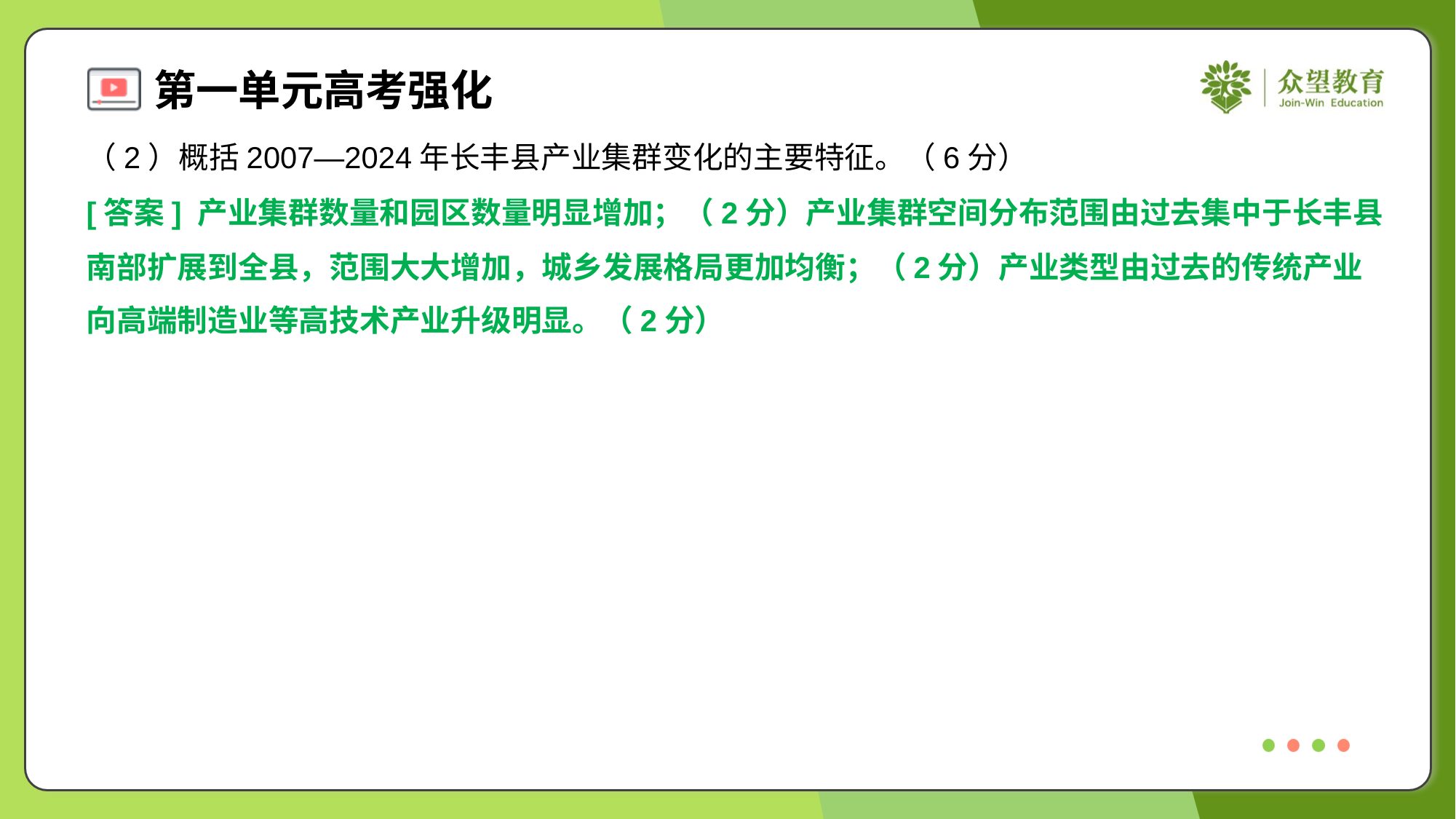

（2）概括2007—2024年长丰县产业集群变化的主要特征。（6分）
[答案] 产业集群数量和园区数量明显增加；（2分）产业集群空间分布范围由过去集中于长丰县
南部扩展到全县，范围大大增加，城乡发展格局更加均衡；（2分）产业类型由过去的传统产业
向高端制造业等高技术产业升级明显。（2分）